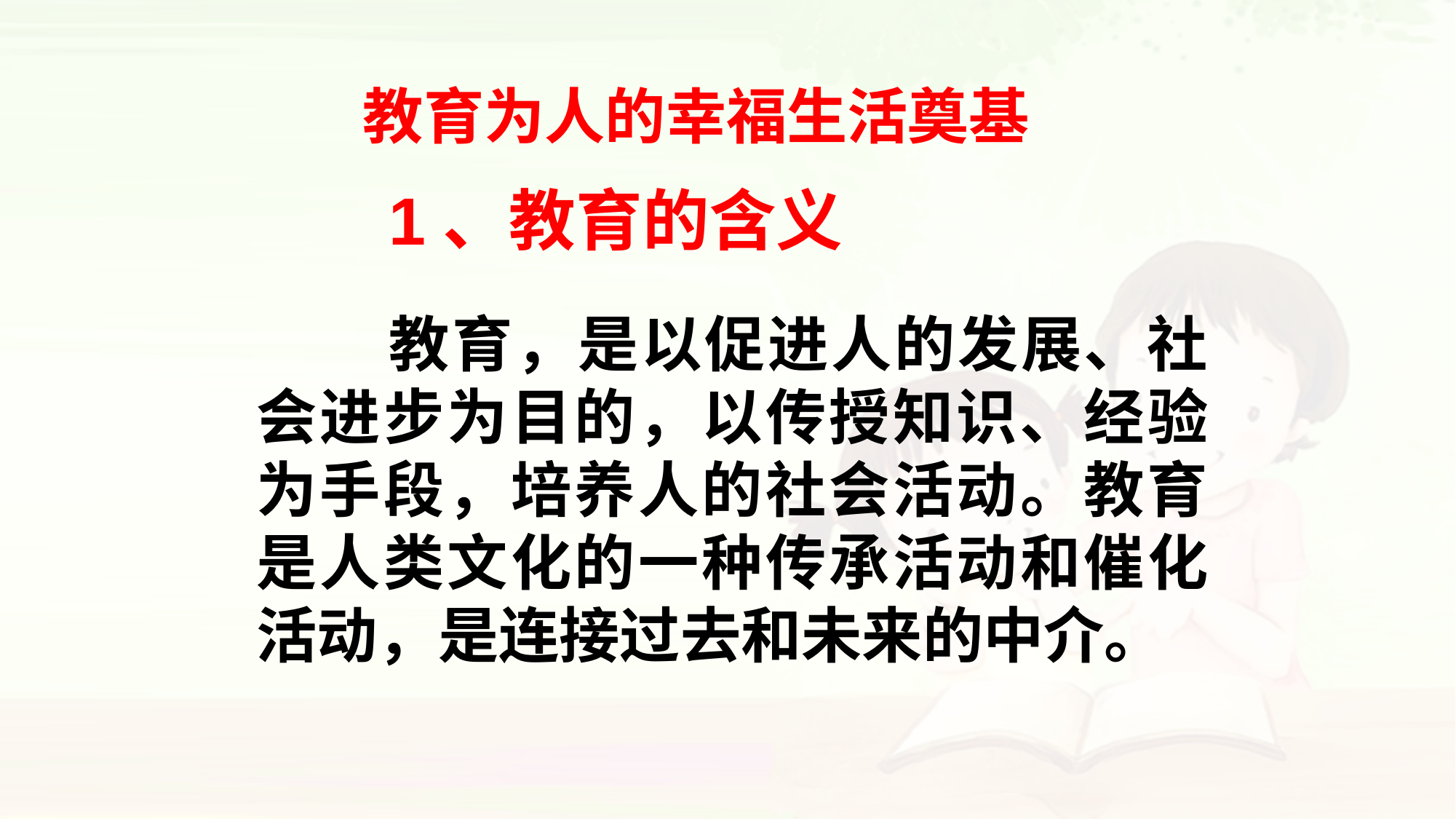

教育为人的幸福生活奠基
   1、教育的含义
       教育，是以促进人的发展、社会进步为目的，以传授知识、经验为手段，培养人的社会活动。教育是人类文化的一种传承活动和催化活动，是连接过去和未来的中介。